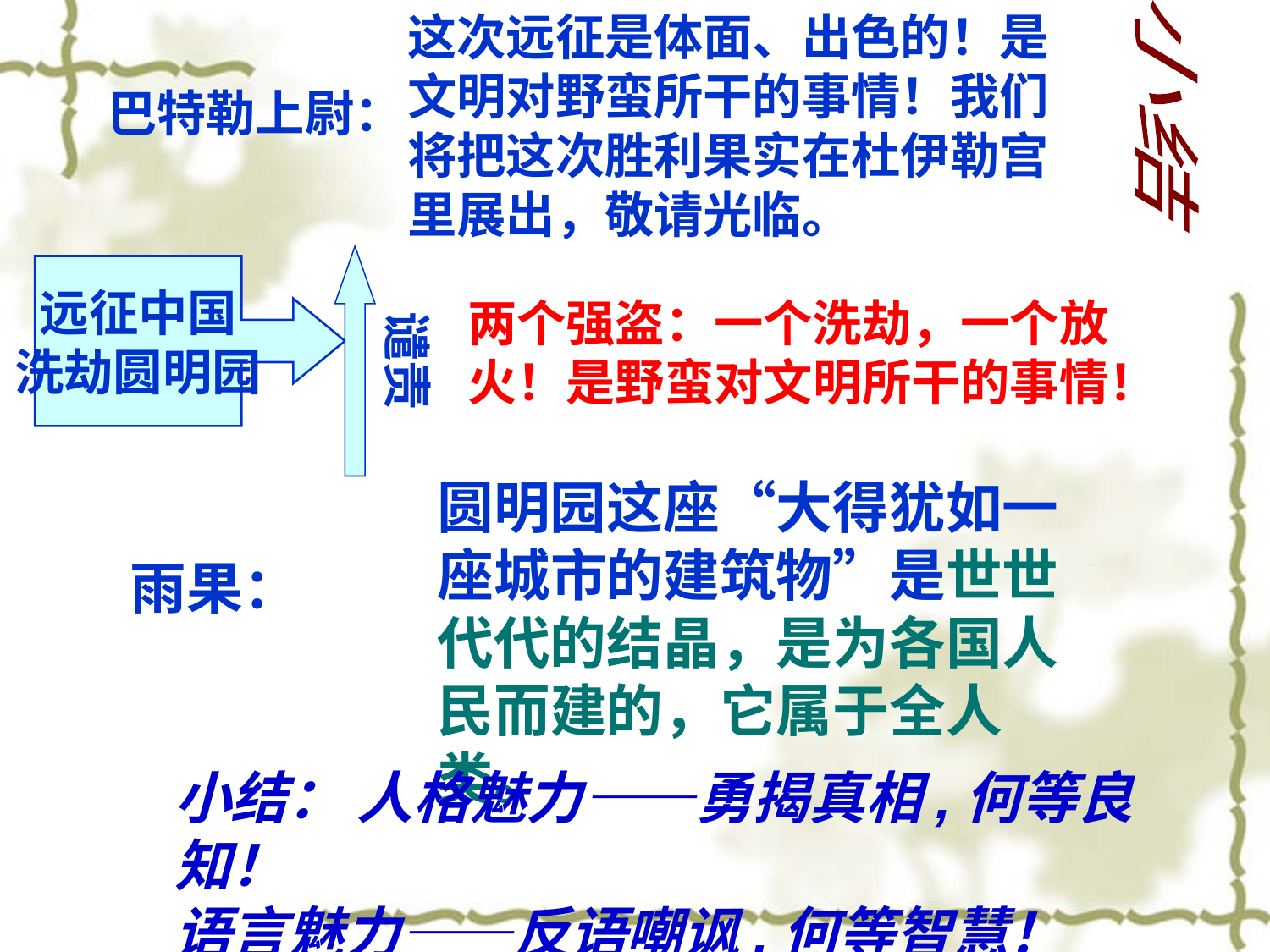

这次远征是体面、出色的！是文明对野蛮所干的事情！我们将把这次胜利果实在杜伊勒宫里展出，敬请光临。
巴特勒上尉：
小结

远征中国
洗劫圆明园
谴责
两个强盗：一个洗劫，一个放火！是野蛮对文明所干的事情！
圆明园这座“大得犹如一座城市的建筑物”是世世代代的结晶，是为各国人民而建的，它属于全人类。
雨果：
小结： 人格魅力——勇揭真相,何等良知！
语言魅力——反语嘲讽,何等智慧！